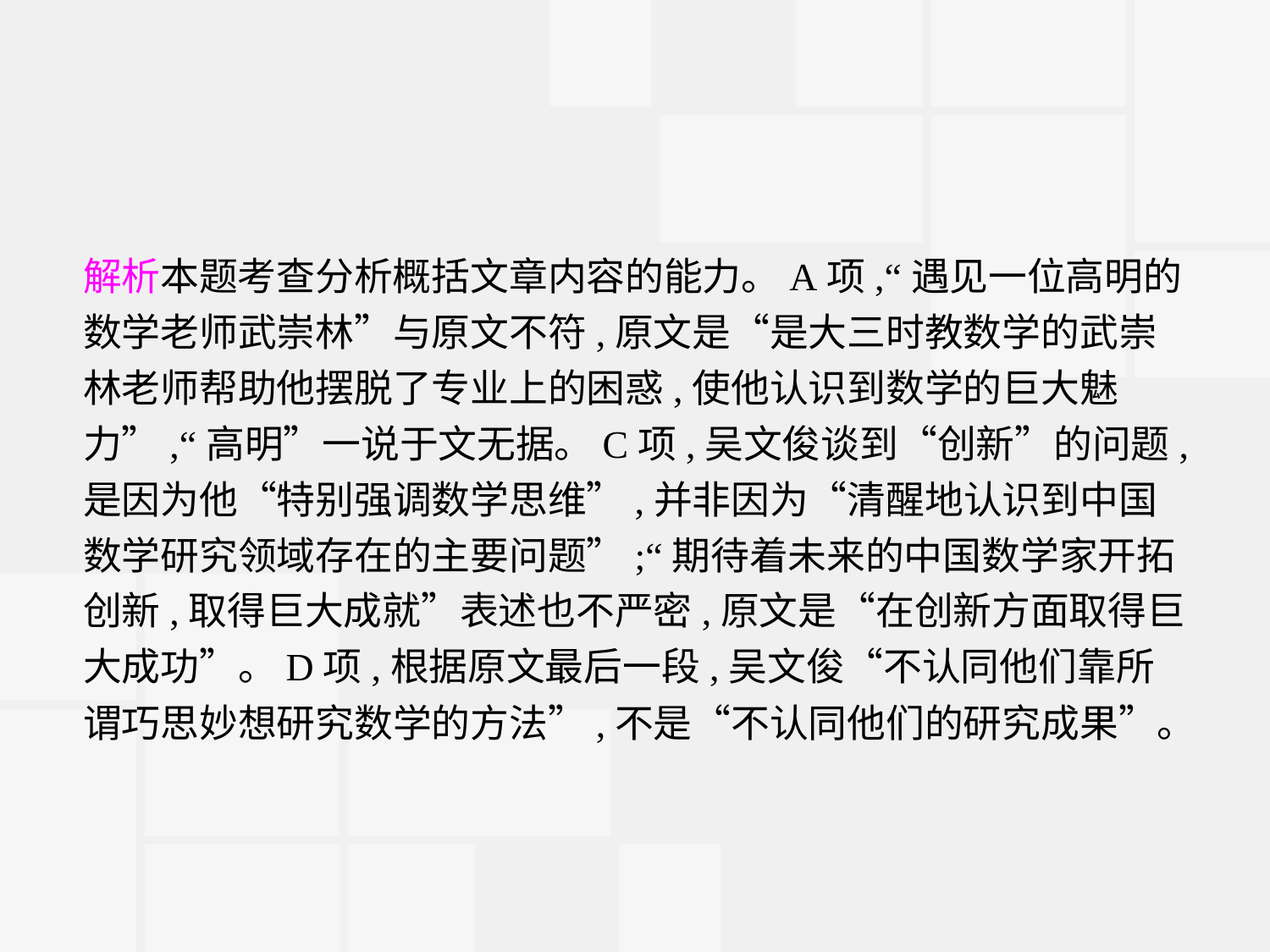

解析本题考查分析概括文章内容的能力。A项,“遇见一位高明的数学老师武崇林”与原文不符,原文是“是大三时教数学的武崇林老师帮助他摆脱了专业上的困惑,使他认识到数学的巨大魅力”,“高明”一说于文无据。C项,吴文俊谈到“创新”的问题,是因为他“特别强调数学思维”,并非因为“清醒地认识到中国数学研究领域存在的主要问题”;“期待着未来的中国数学家开拓创新,取得巨大成就”表述也不严密,原文是“在创新方面取得巨大成功”。D项,根据原文最后一段,吴文俊“不认同他们靠所谓巧思妙想研究数学的方法”,不是“不认同他们的研究成果”。